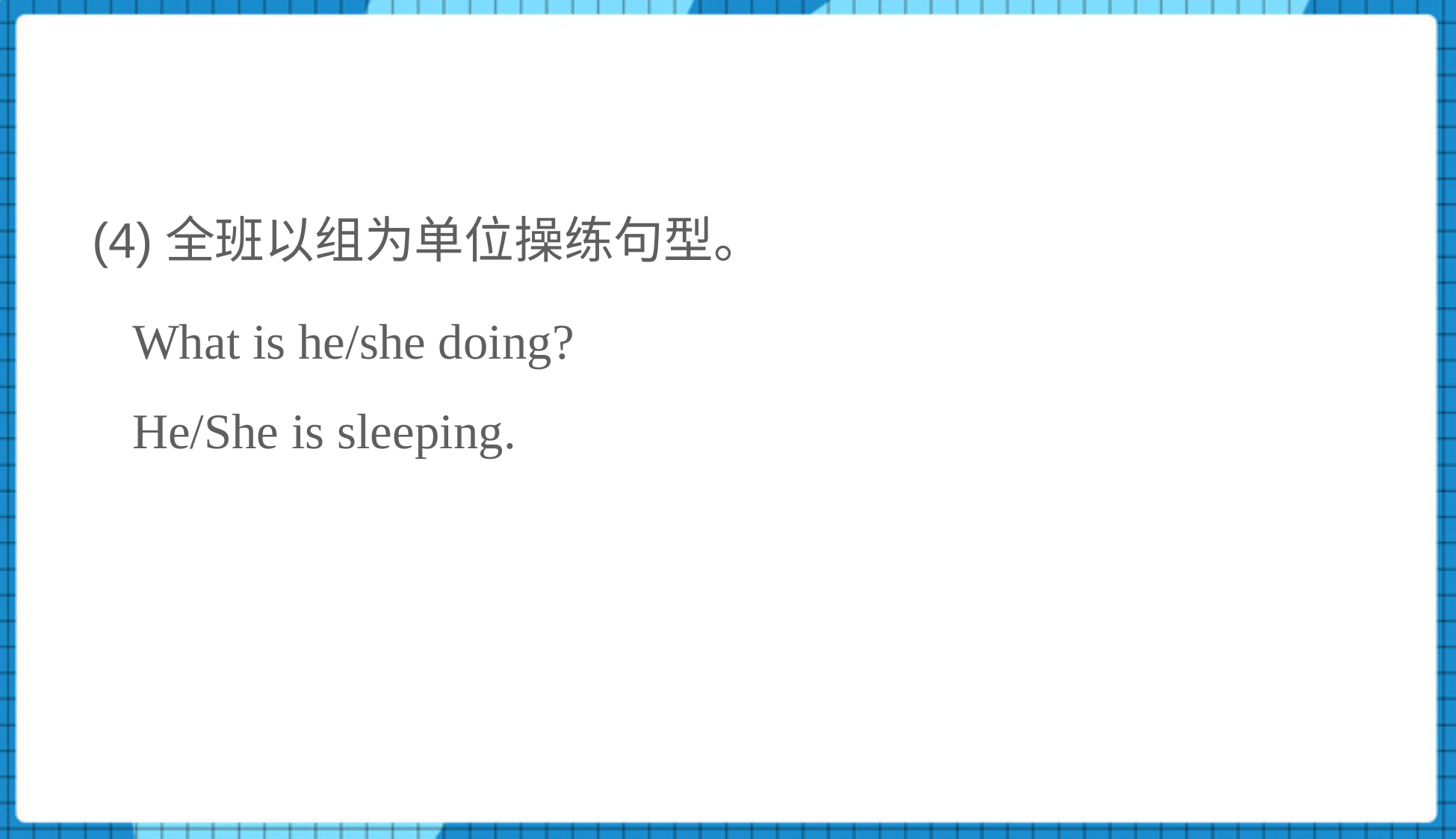

(4)全班以组为单位操练句型。
What is he/she doing?
He/She is sleeping.